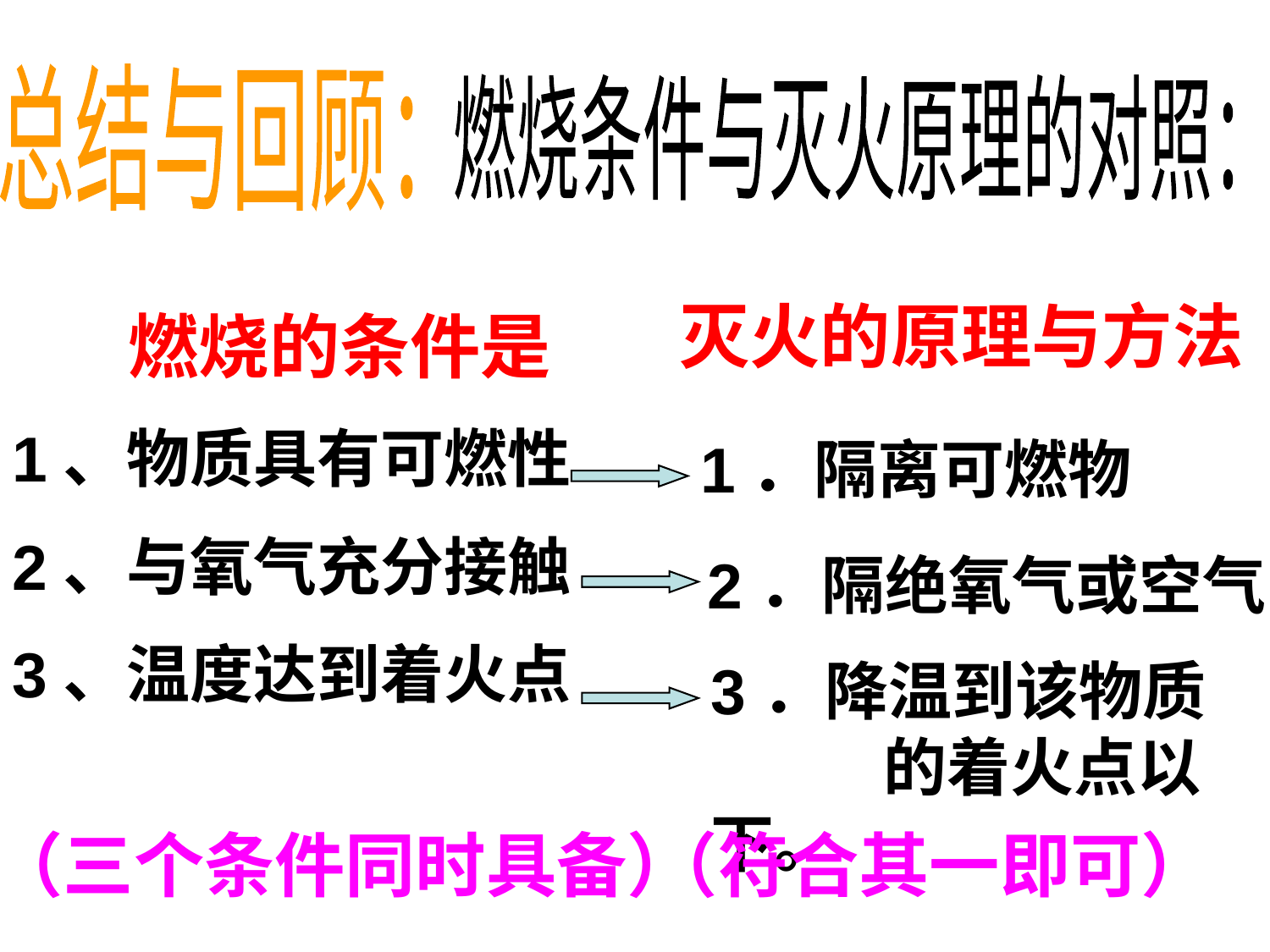

总结与回顾：
燃烧条件与灭火原理的对照：
灭火的原理与方法
       燃烧的条件是
1、物质具有可燃性
2、与氧气充分接触
3、温度达到着火点

1．隔离可燃物

 2．隔绝氧气或空气

3．降温到该物质                的着火点以下。

（三个条件同时具备）
（符合其一即可）